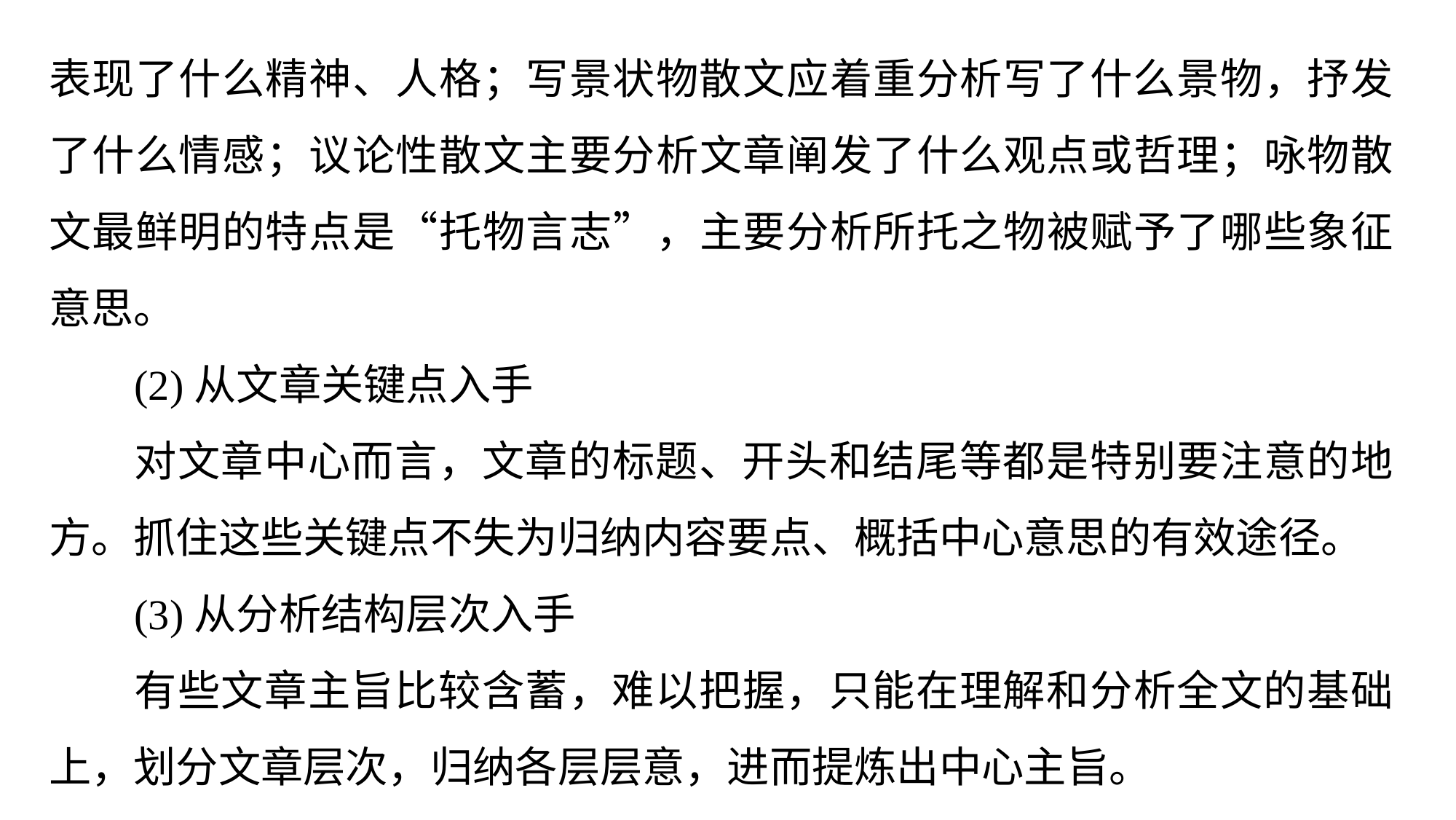

表现了什么精神、人格；写景状物散文应着重分析写了什么景物，抒发了什么情感；议论性散文主要分析文章阐发了什么观点或哲理；咏物散文最鲜明的特点是“托物言志”，主要分析所托之物被赋予了哪些象征意思。
(2)从文章关键点入手
对文章中心而言，文章的标题、开头和结尾等都是特别要注意的地方。抓住这些关键点不失为归纳内容要点、概括中心意思的有效途径。
(3)从分析结构层次入手
有些文章主旨比较含蓄，难以把握，只能在理解和分析全文的基础上，划分文章层次，归纳各层层意，进而提炼出中心主旨。